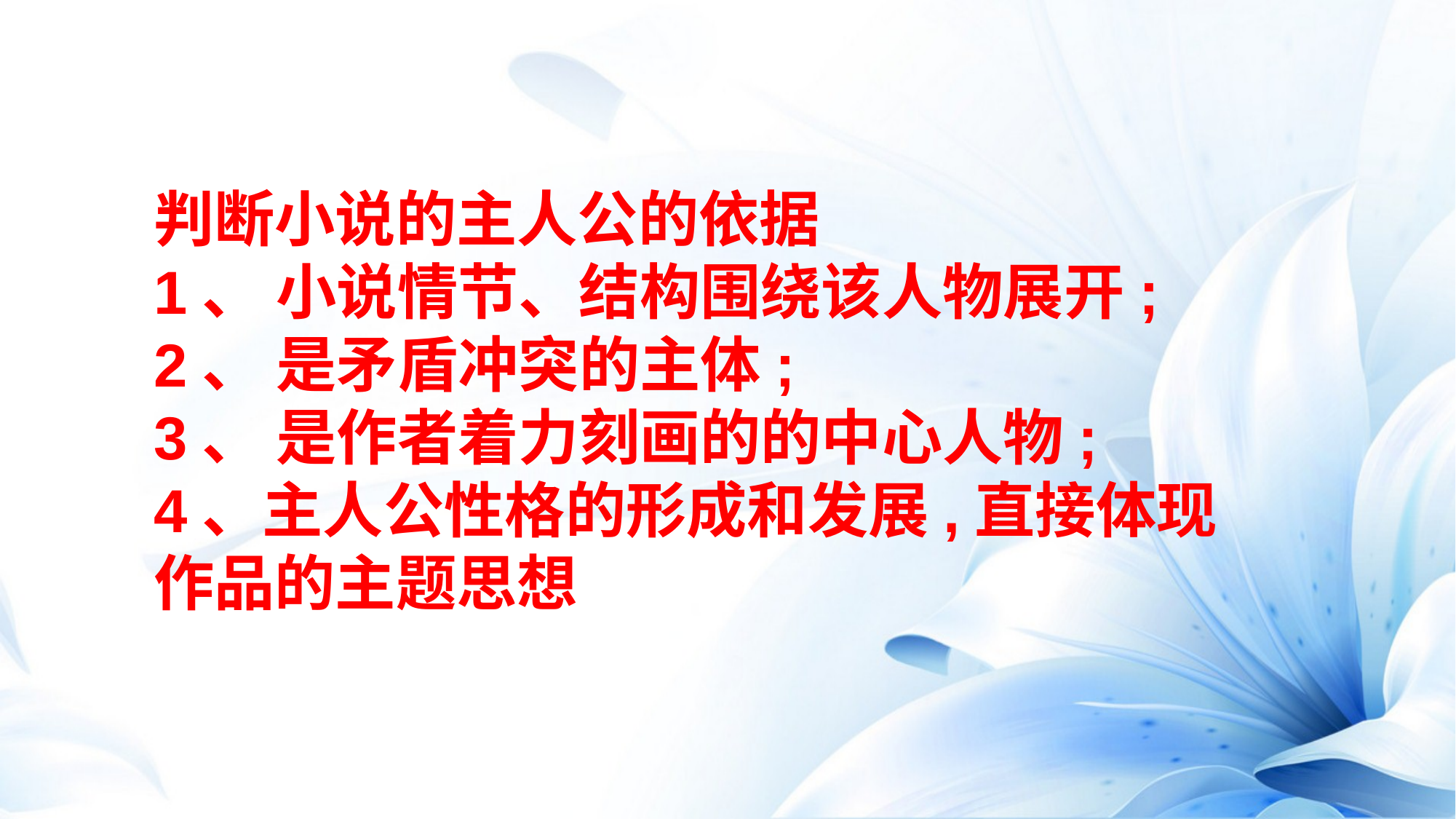

判断小说的主人公的依据
1、 小说情节、结构围绕该人物展开;
2、 是矛盾冲突的主体;
3、 是作者着力刻画的的中心人物;
4、主人公性格的形成和发展,直接体现作品的主题思想